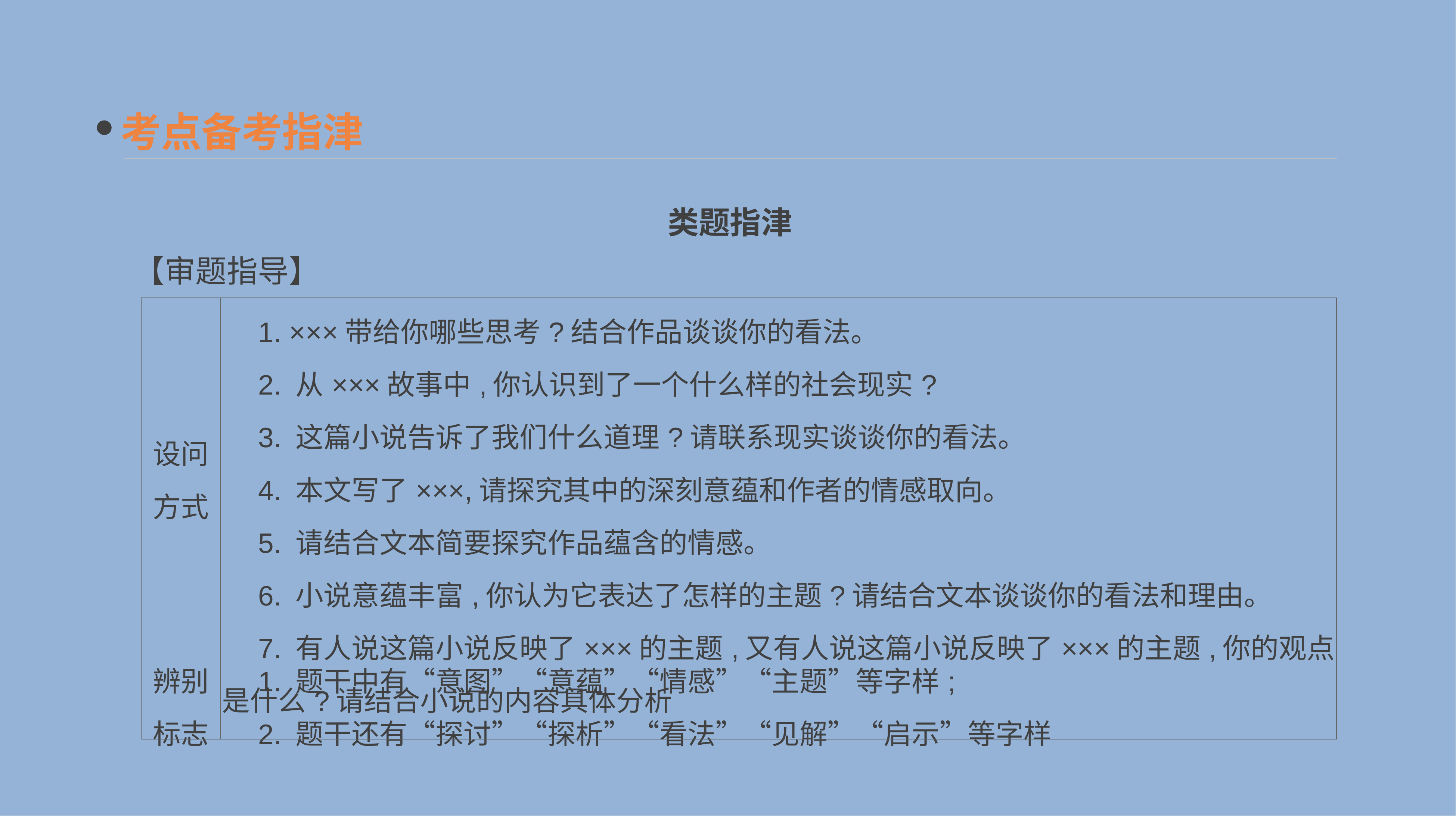

考点备考指津

类题指津
【审题指导】
| 设问 方式 | 1. ×××带给你哪些思考?结合作品谈谈你的看法。 　2. 从×××故事中,你认识到了一个什么样的社会现实? 　3. 这篇小说告诉了我们什么道理?请联系现实谈谈你的看法。 　4. 本文写了×××,请探究其中的深刻意蕴和作者的情感取向。 　5. 请结合文本简要探究作品蕴含的情感。 　6. 小说意蕴丰富,你认为它表达了怎样的主题?请结合文本谈谈你的看法和理由。 　7. 有人说这篇小说反映了×××的主题,又有人说这篇小说反映了×××的主题,你的观点是什么?请结合小说的内容具体分析 |
| --- | --- |
| 辨别 标志 | 1. 题干中有“意图”“意蕴”“情感”“主题”等字样; 　2. 题干还有“探讨”“探析”“看法”“见解”“启示”等字样 |